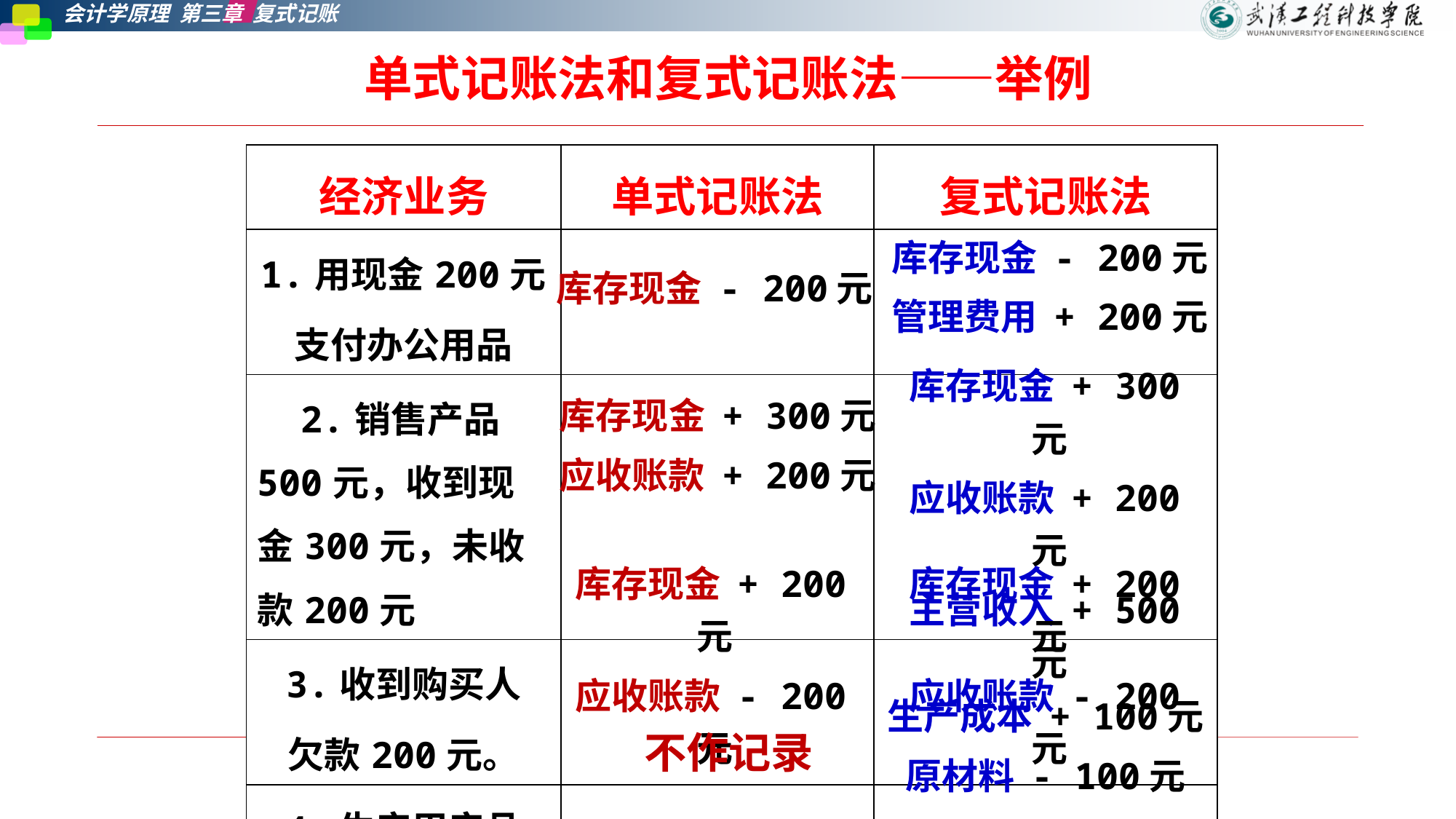

# 单式记账法和复式记账法——举例
| 经济业务 | 单式记账法 | 复式记账法 |
| --- | --- | --- |
| 1.用现金200元 支付办公用品 |  |  |
| 2.销售产品500元，收到现金300元，未收款200元 |  |  |
| 3.收到购买人 欠款200元。 |  |  |
| 4.生产甲产品 耗用材料100元。 |  |  |
库存现金 - 200元
管理费用 + 200元
库存现金 - 200元
库存现金 + 300元
应收账款 + 200元
主营收入 + 500元
库存现金 + 300元
应收账款 + 200元
库存现金 + 200元
应收账款 - 200元
库存现金 + 200元
应收账款 - 200元
生产成本 + 100元
原材料 - 100元
不作记录